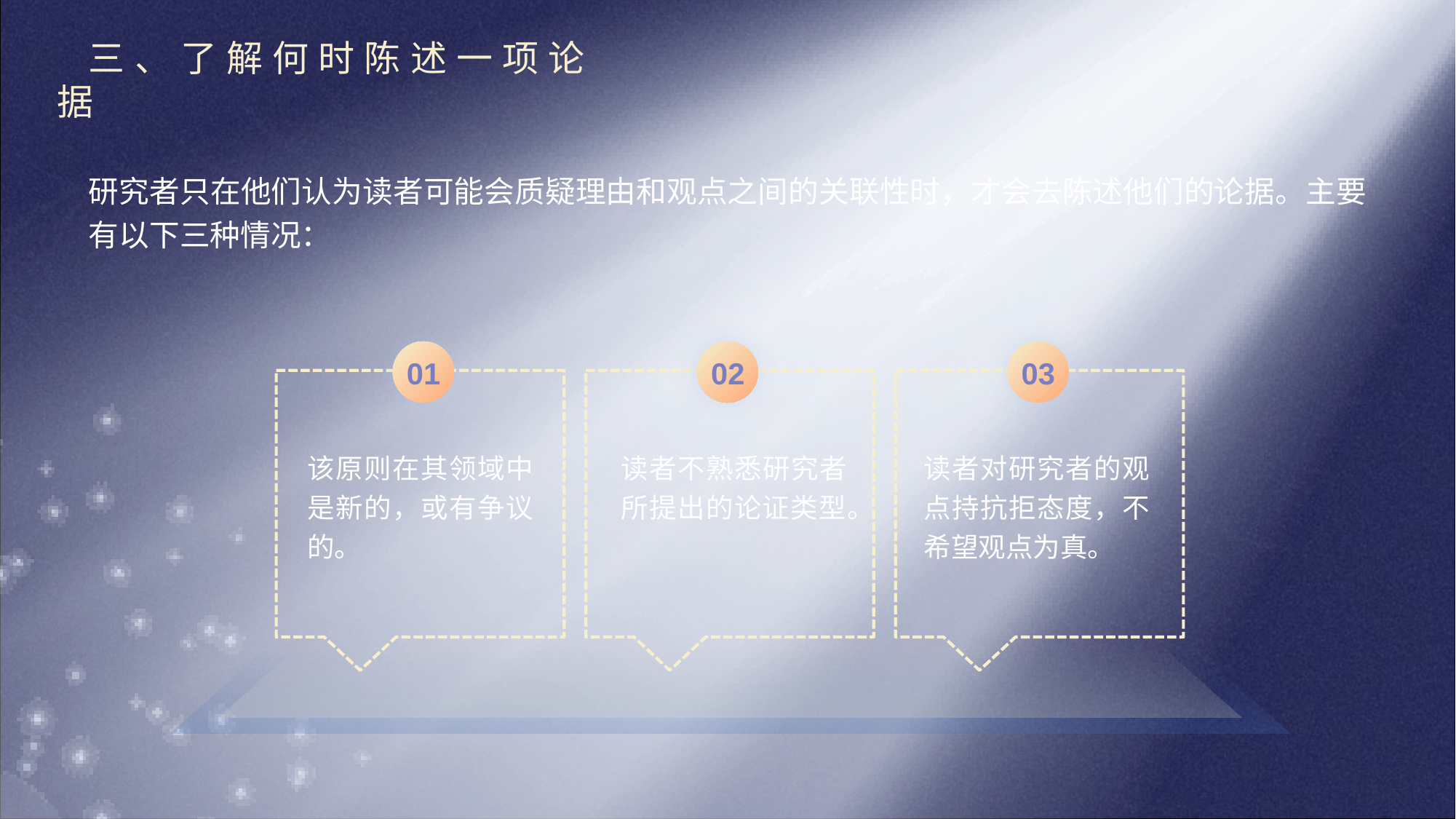

三、了解何时陈述一项论据
研究者只在他们认为读者可能会质疑理由和观点之间的关联性时，才会去陈述他们的论据。主要有以下三种情况：

01

02

03

该原则在其领域中是新的，或有争议的。
读者不熟悉研究者所提出的论证类型。
读者对研究者的观点持抗拒态度，不希望观点为真。